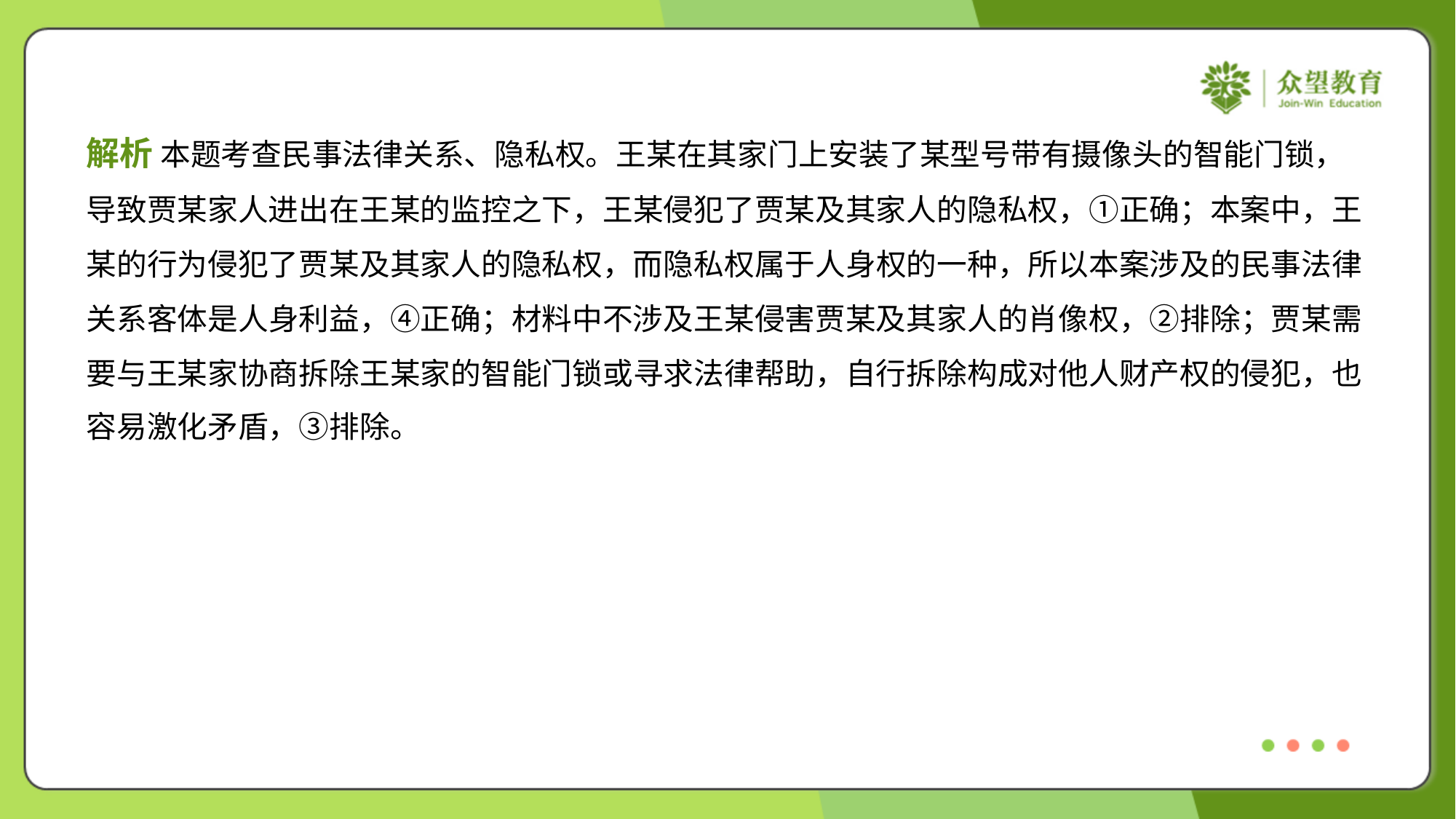

解析 本题考查民事法律关系、隐私权。王某在其家门上安装了某型号带有摄像头的智能门锁，
导致贾某家人进出在王某的监控之下，王某侵犯了贾某及其家人的隐私权，①正确；本案中，王
某的行为侵犯了贾某及其家人的隐私权，而隐私权属于人身权的一种，所以本案涉及的民事法律
关系客体是人身利益，④正确；材料中不涉及王某侵害贾某及其家人的肖像权，②排除；贾某需
要与王某家协商拆除王某家的智能门锁或寻求法律帮助，自行拆除构成对他人财产权的侵犯，也
容易激化矛盾，③排除。